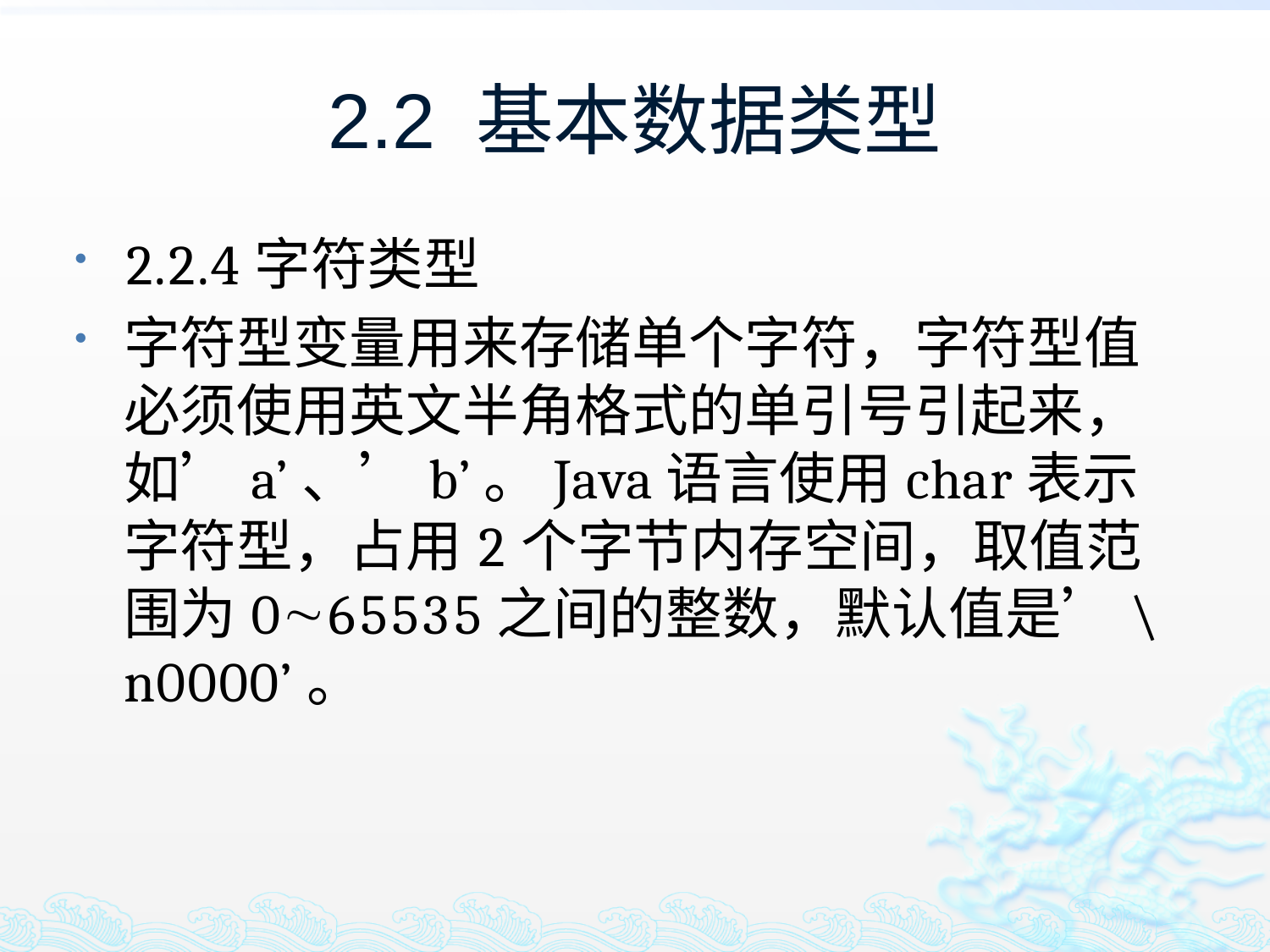

# 2.2 基本数据类型
2.2.4字符类型
字符型变量用来存储单个字符，字符型值必须使用英文半角格式的单引号引起来，如’a’、’b’。Java语言使用char表示字符型，占用2个字节内存空间，取值范围为0∼65535之间的整数，默认值是’\n0000’。